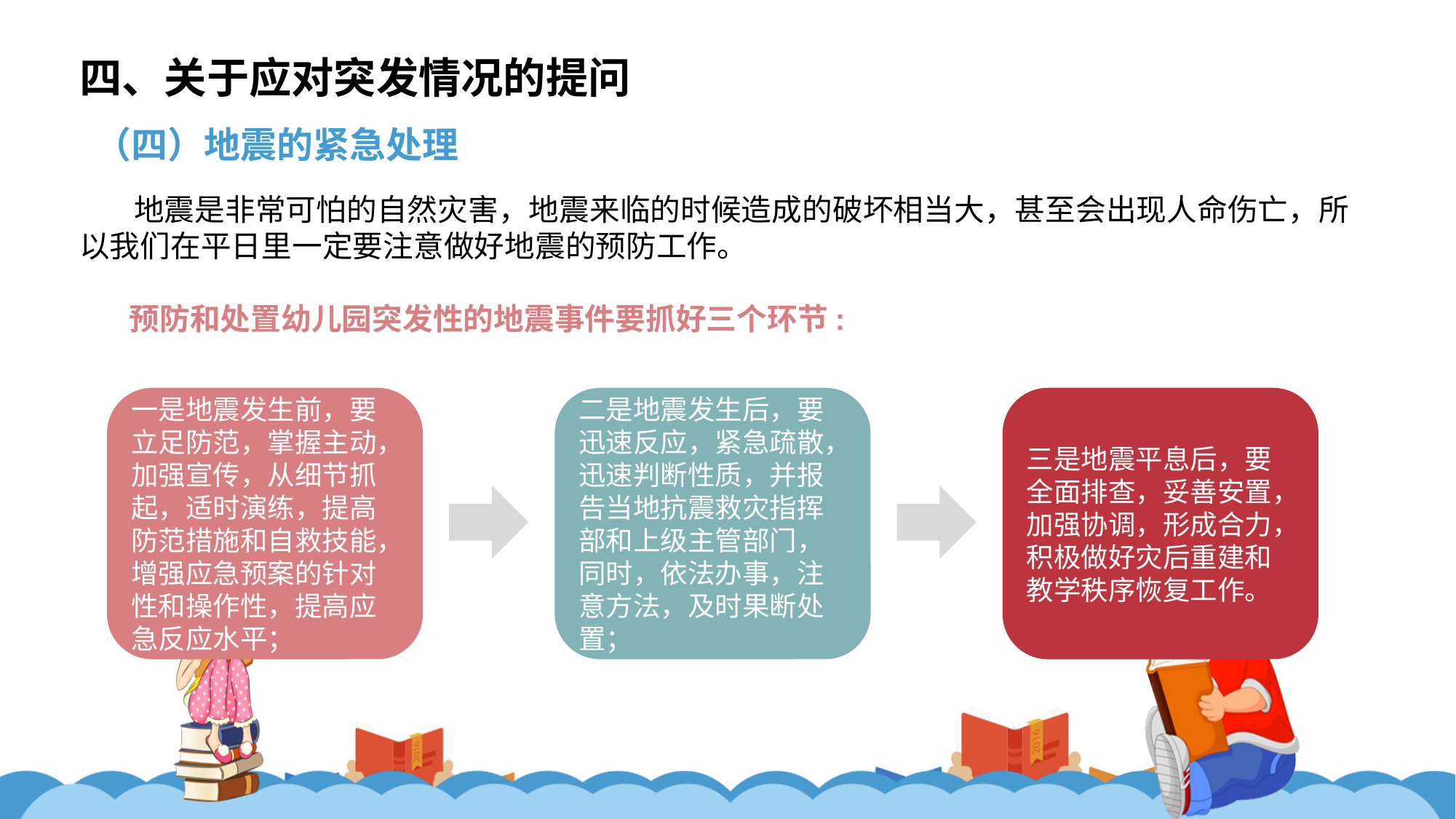

四、关于应对突发情况的提问
（四）地震的紧急处理
地震是非常可怕的自然灾害，地震来临的时候造成的破坏相当大，甚至会出现人命伤亡，所以我们在平日里一定要注意做好地震的预防工作。
预防和处置幼儿园突发性的地震事件要抓好三个环节:
一是地震发生前，要立足防范，掌握主动，加强宣传，从细节抓起，适时演练，提高防范措施和自救技能，增强应急预案的针对性和操作性，提高应急反应水平；
二是地震发生后，要迅速反应，紧急疏散，迅速判断性质，并报告当地抗震救灾指挥部和上级主管部门，同时，依法办事，注意方法，及时果断处置；
三是地震平息后，要全面排查，妥善安置，加强协调，形成合力，积极做好灾后重建和教学秩序恢复工作。